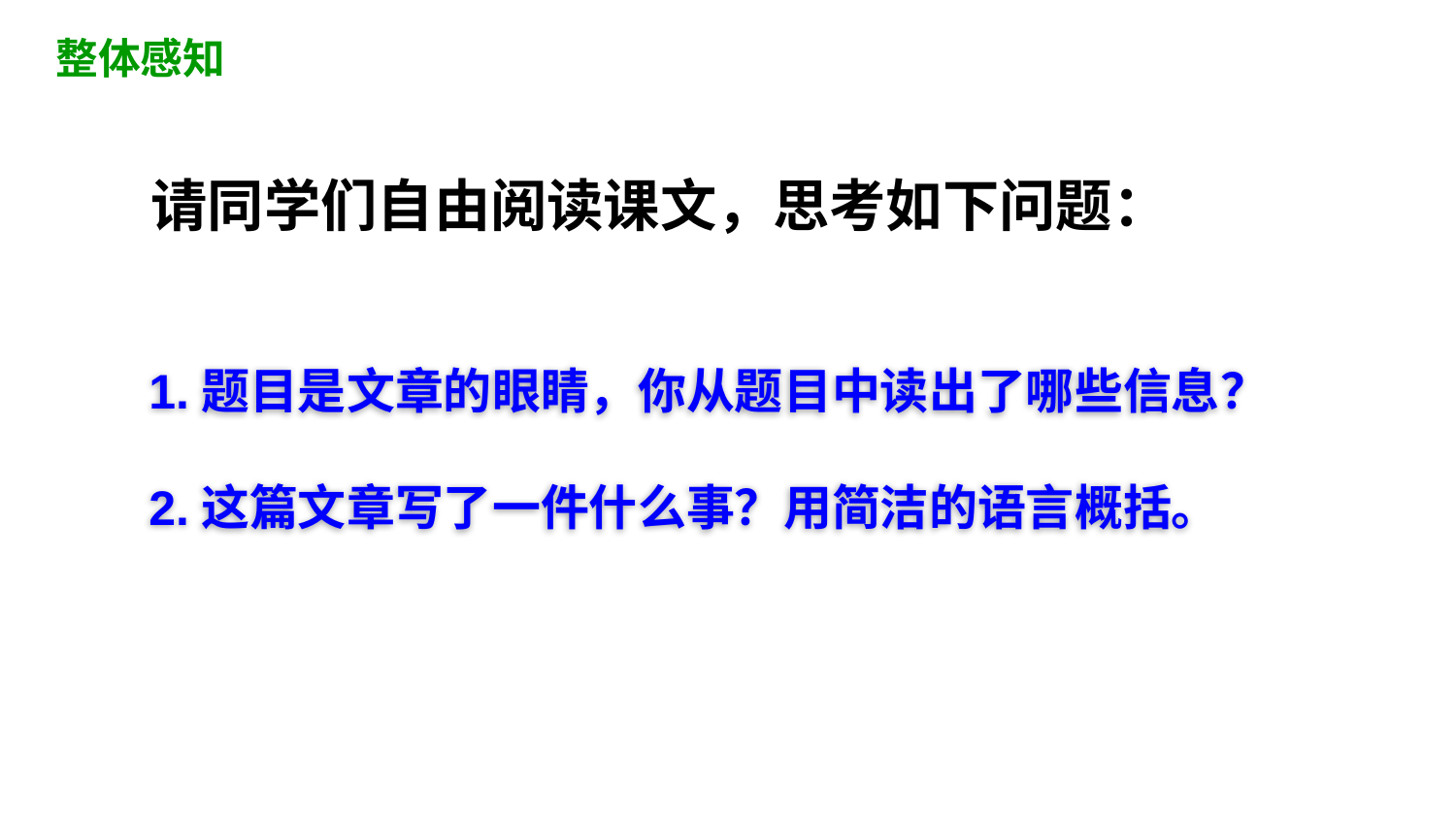

整体感知
请同学们自由阅读课文，思考如下问题：
1.题目是文章的眼睛，你从题目中读出了哪些信息？
2.这篇文章写了一件什么事？用简洁的语言概括。